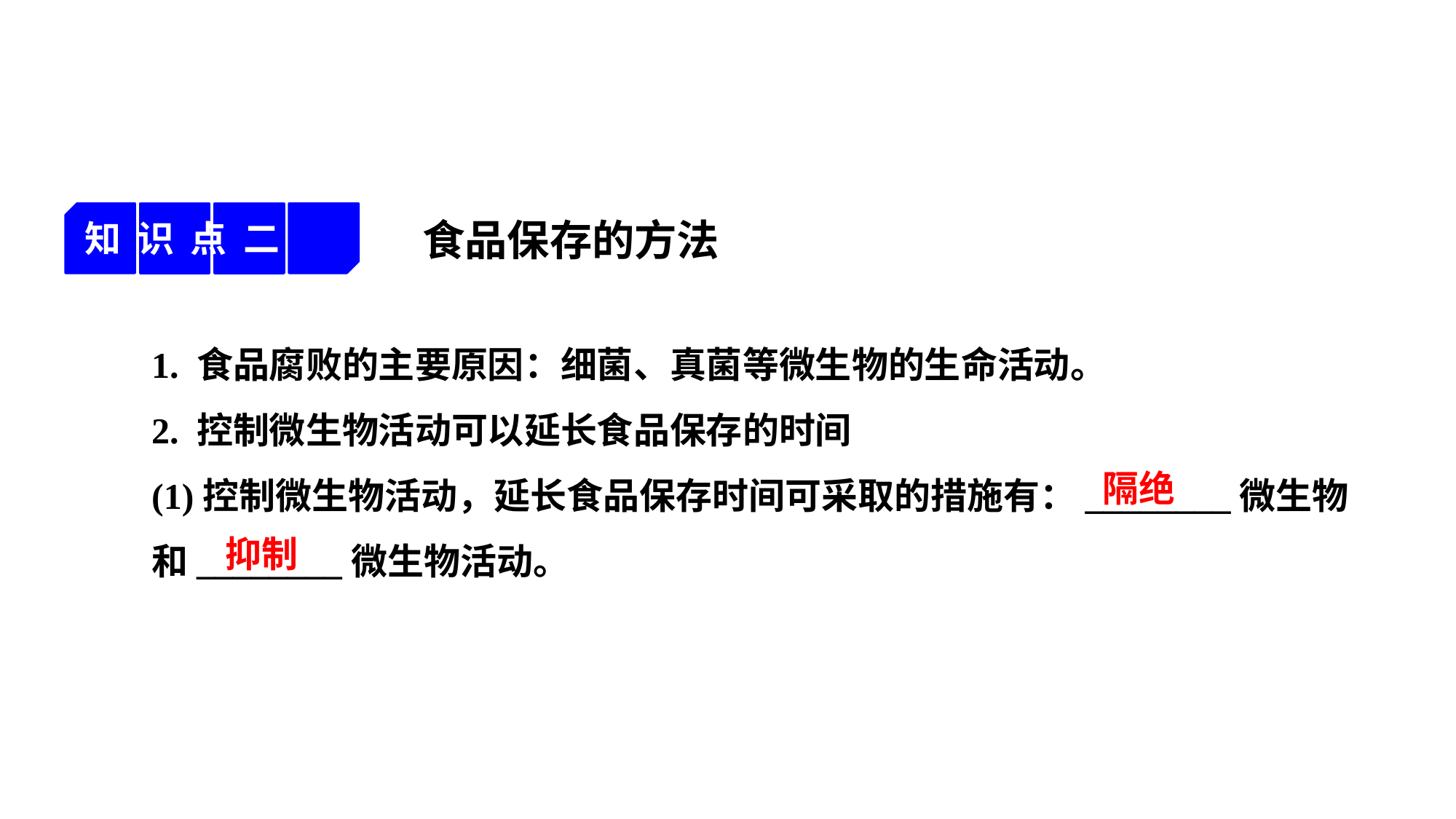

知  识  点  二
食品保存的方法
1. 食品腐败的主要原因：细菌、真菌等微生物的生命活动。
2. 控制微生物活动可以延长食品保存的时间
(1)控制微生物活动，延长食品保存时间可采取的措施有：________微生物和________微生物活动。
隔绝
抑制